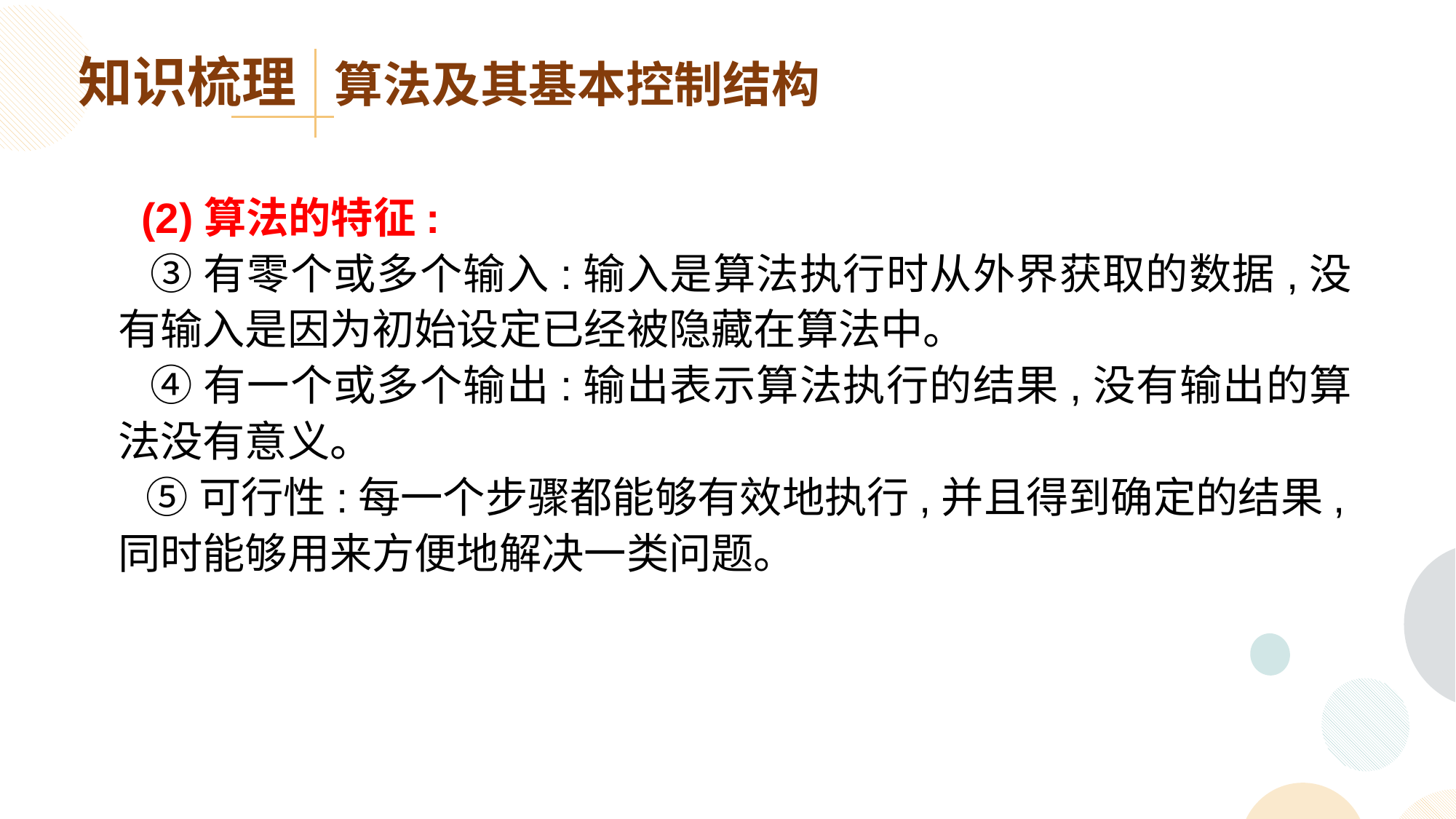

知识梳理
算法及其基本控制结构
  (2)算法的特征:
   ③有零个或多个输入:输入是算法执行时从外界获取的数据,没有输入是因为初始设定已经被隐藏在算法中。
   ④有一个或多个输出:输出表示算法执行的结果,没有输出的算法没有意义。
   ⑤可行性:每一个步骤都能够有效地执行,并且得到确定的结果,同时能够用来方便地解决一类问题。